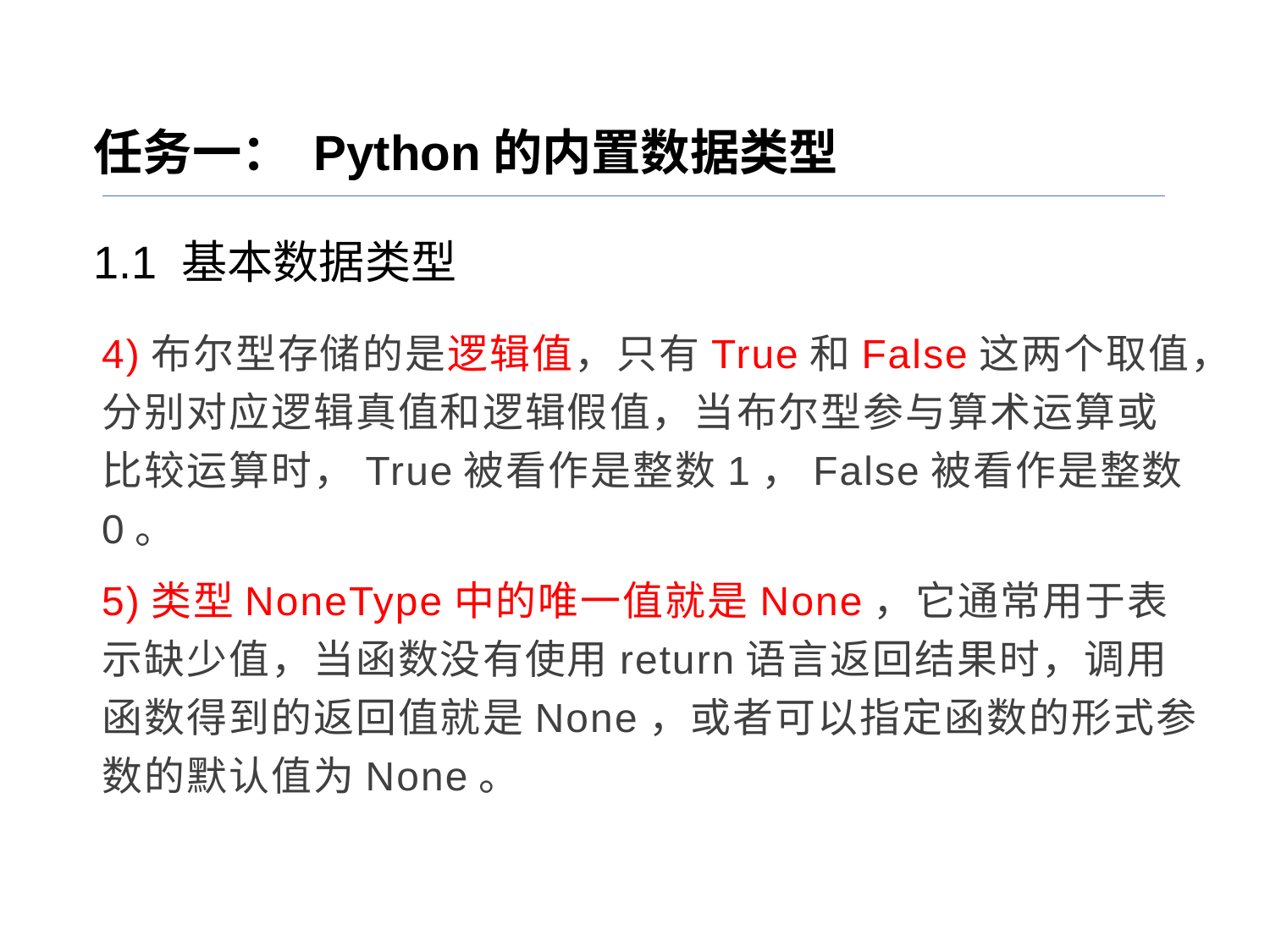

任务一： Python的内置数据类型
1.1 基本数据类型
4)布尔型存储的是逻辑值，只有True和False这两个取值，分别对应逻辑真值和逻辑假值，当布尔型参与算术运算或比较运算时，True被看作是整数1，False被看作是整数0。
5)类型NoneType中的唯一值就是None，它通常用于表示缺少值，当函数没有使用return语言返回结果时，调用函数得到的返回值就是None，或者可以指定函数的形式参数的默认值为None。